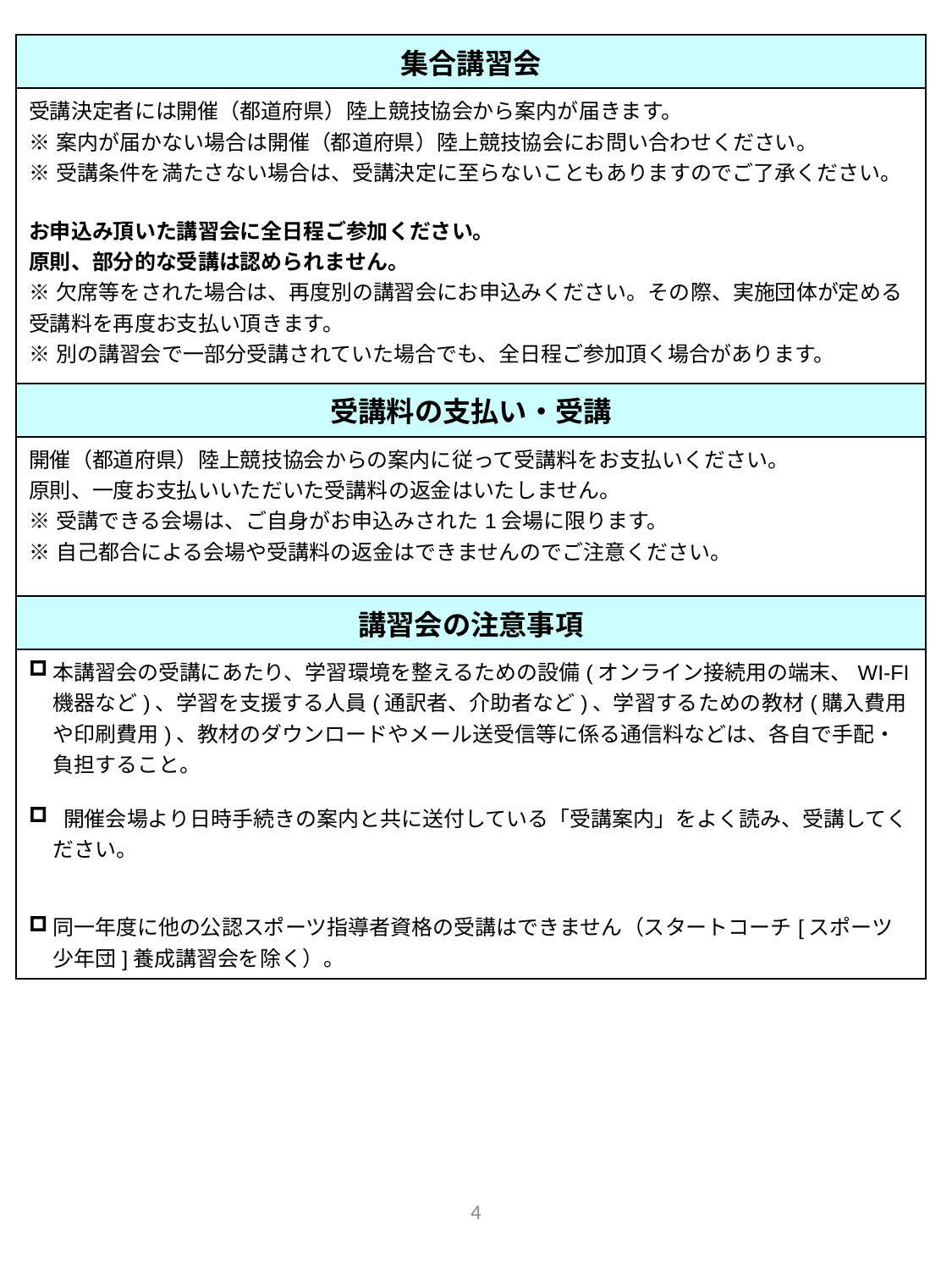

| 集合講習会 |
| --- |
| 受講決定者には開催（都道府県）陸上競技協会から案内が届きます。 ※案内が届かない場合は開催（都道府県）陸上競技協会にお問い合わせください。 ※受講条件を満たさない場合は、受講決定に至らないこともありますのでご了承ください。 お申込み頂いた講習会に全日程ご参加ください。 原則、部分的な受講は認められません。 ※欠席等をされた場合は、再度別の講習会にお申込みください。その際、実施団体が定める受講料を再度お支払い頂きます。 ※別の講習会で一部分受講されていた場合でも、全日程ご参加頂く場合があります。 |
| 受講料の支払い・受講 |
| 開催（都道府県）陸上競技協会からの案内に従って受講料をお支払いください。 原則、一度お支払いいただいた受講料の返金はいたしません。 ※受講できる会場は、ご自身がお申込みされた1会場に限ります。 ※自己都合による会場や受講料の返金はできませんのでご注意ください。 |
| 講習会の注意事項 |
| 本講習会の受講にあたり、学習環境を整えるための設備(オンライン接続用の端末、WI-FI機器など)、学習を支援する人員(通訳者、介助者など)、学習するための教材(購入費用や印刷費用)、教材のダウンロードやメール送受信等に係る通信料などは、各自で手配・負担すること。 開催会場より日時手続きの案内と共に送付している「受講案内」をよく読み、受講してください。 同一年度に他の公認スポーツ指導者資格の受講はできません（スタートコーチ[スポーツ少年団]養成講習会を除く）。 |
4